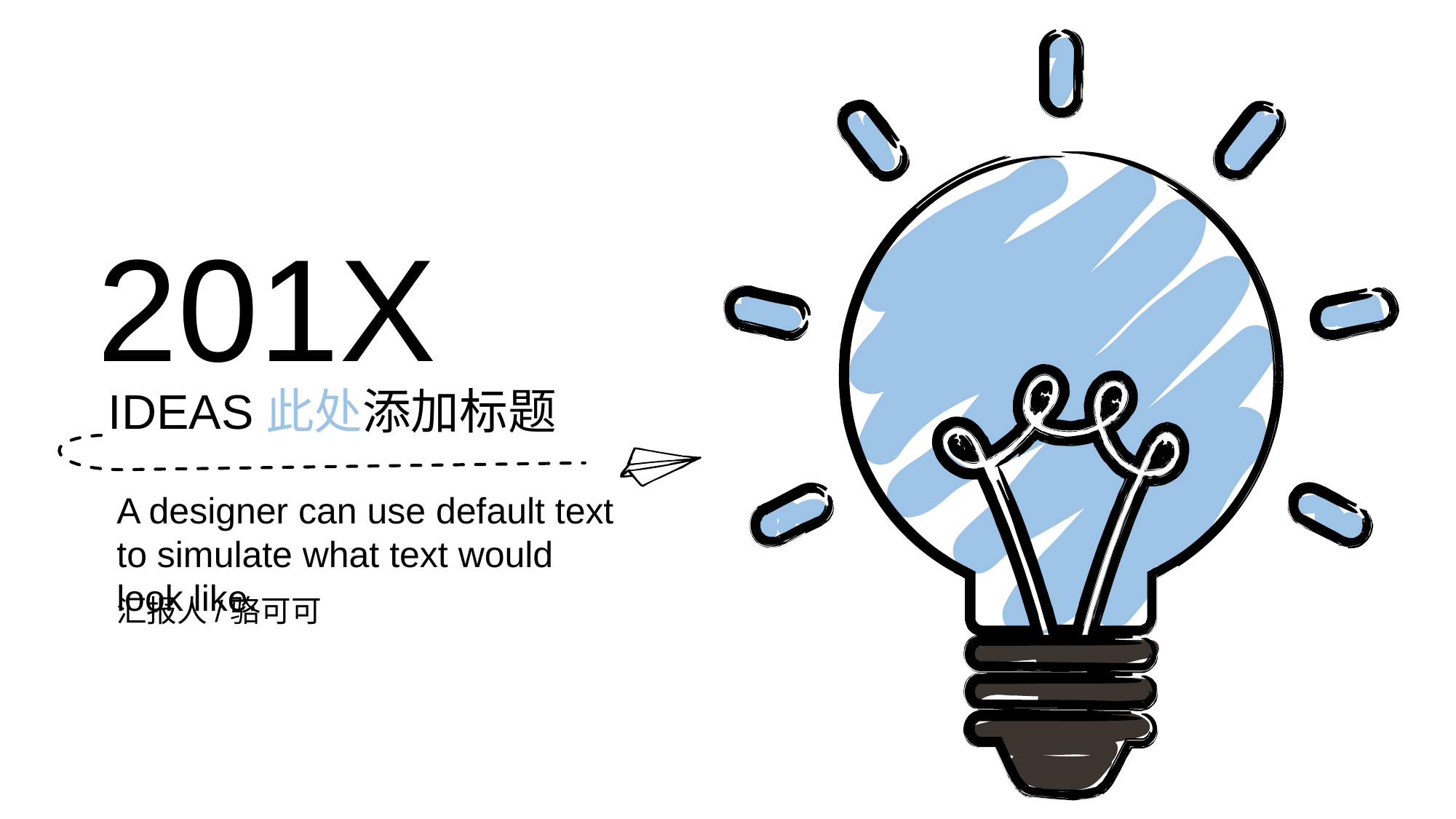

201X
IDEAS此处添加标题

A designer can use default text to simulate what text would look like.
汇报人/骆可可